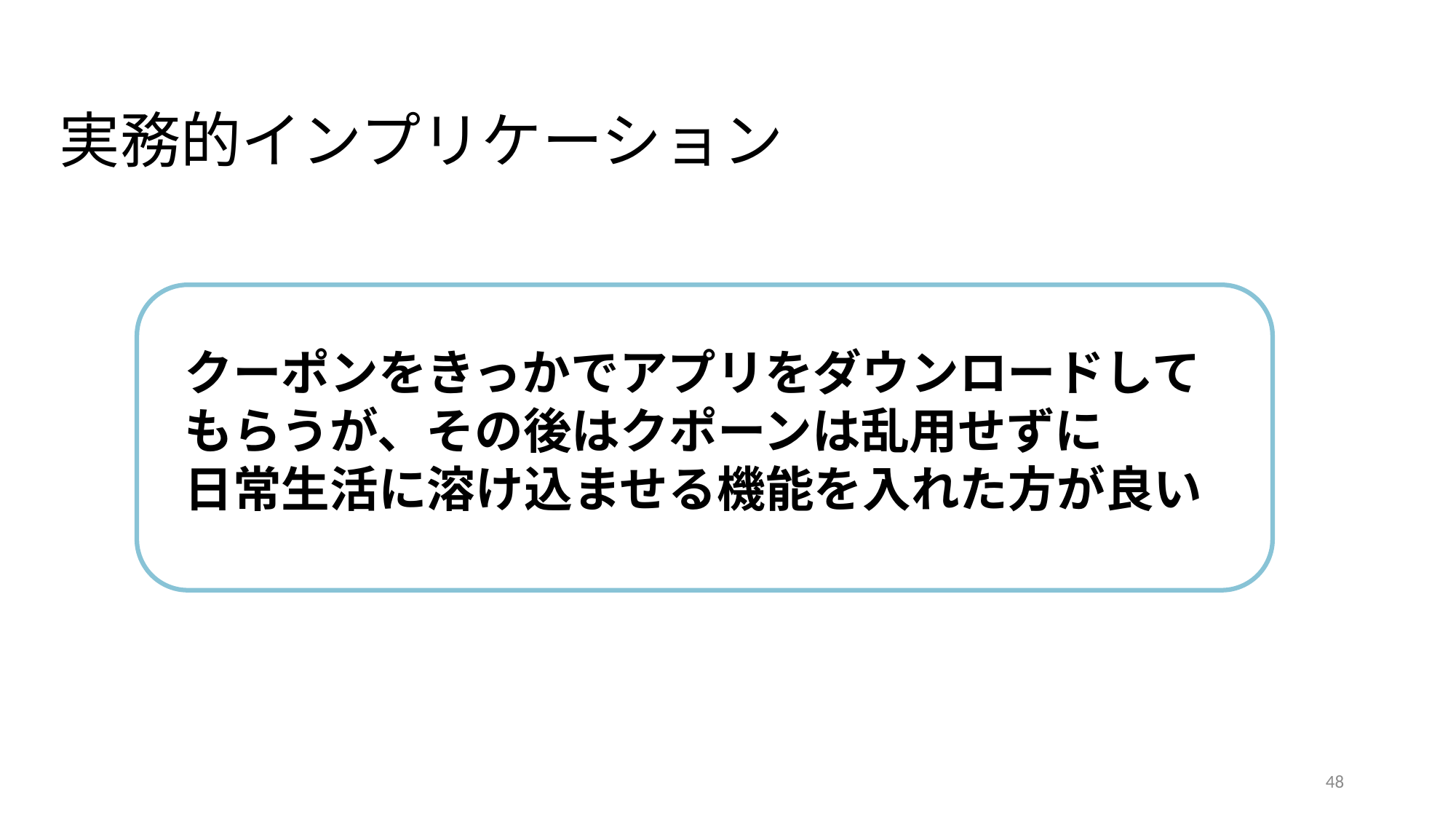

実務的インプリケーション

クーポンをきっかでアプリをダウンロードしてもらうが、その後はクポーンは乱用せずに
日常生活に溶け込ませる機能を入れた方が良い
48